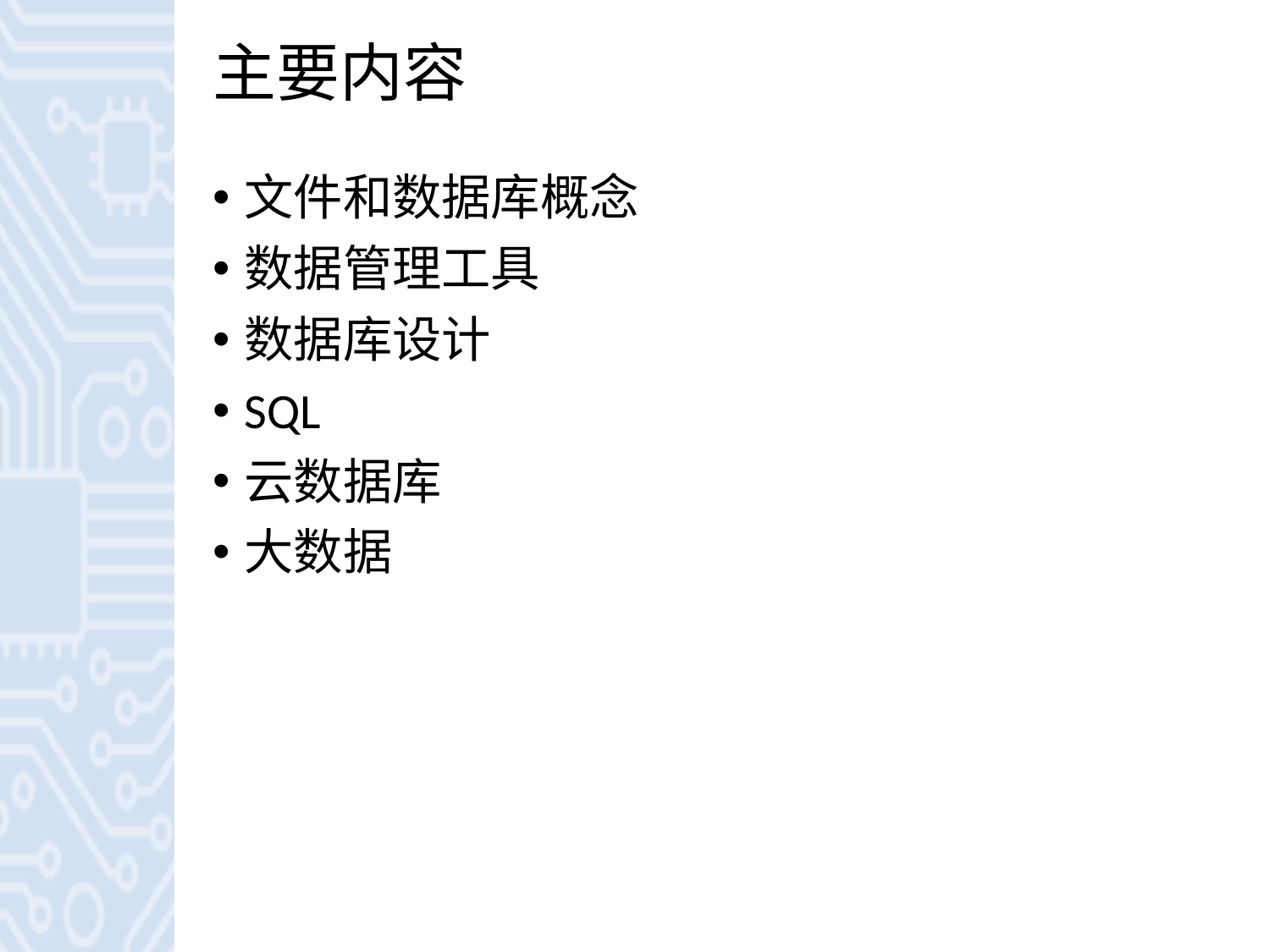

# 主要内容
文件和数据库概念
数据管理工具
数据库设计
SQL
云数据库
大数据